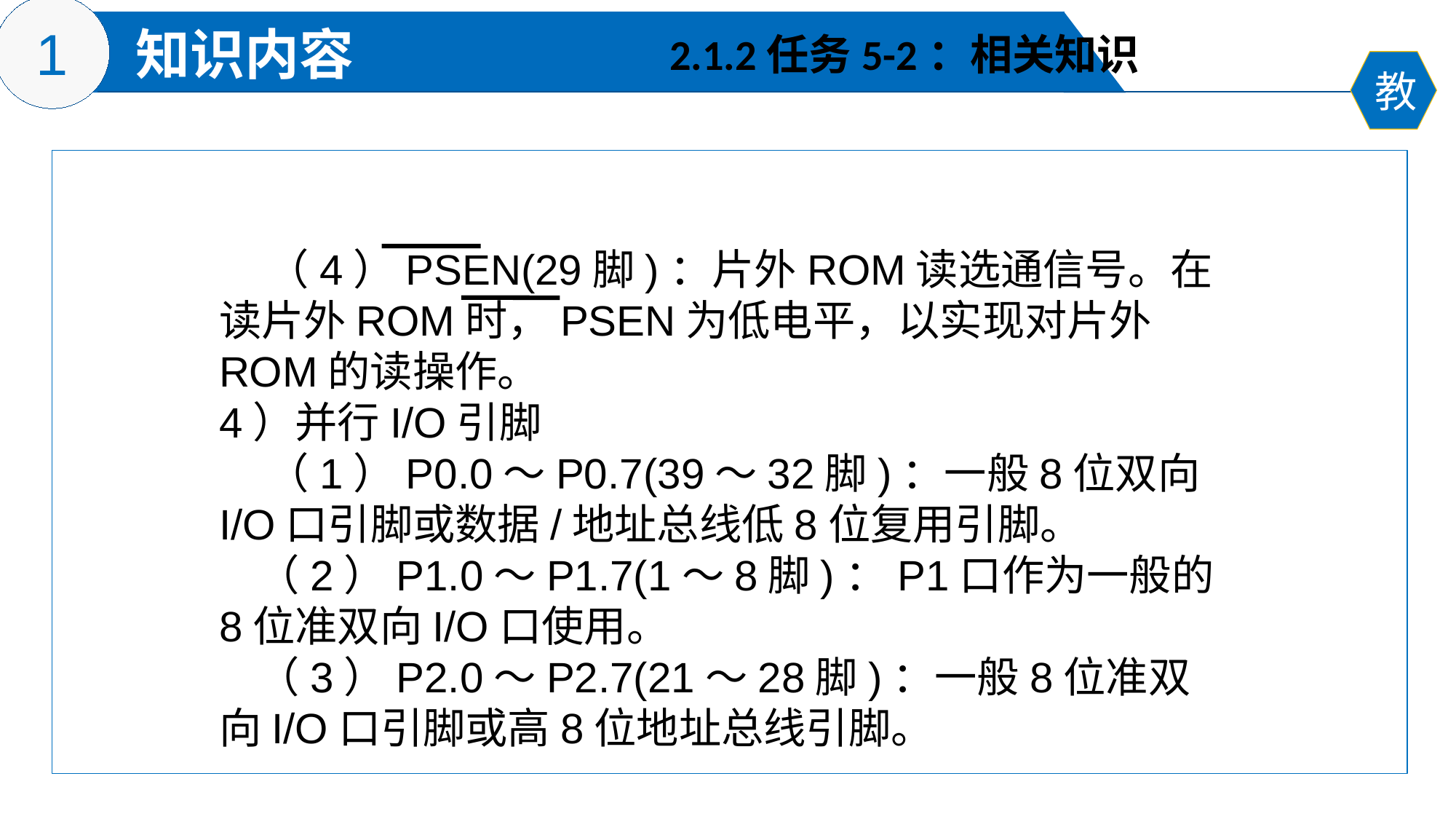

2.1.2任务5-2：相关知识
    （4）PSEN(29脚)：片外ROM读选通信号。在读片外ROM时，PSEN为低电平，以实现对片外ROM的读操作。
4）并行I/O引脚
    （1）P0.0～P0.7(39～32脚)：一般8位双向I/O口引脚或数据/地址总线低8位复用引脚。
   （2）P1.0～P1.7(1～8脚)：P1口作为一般的8位准双向I/O口使用。
   （3）P2.0～P2.7(21～28脚)：一般8位准双向I/O口引脚或高8位地址总线引脚。